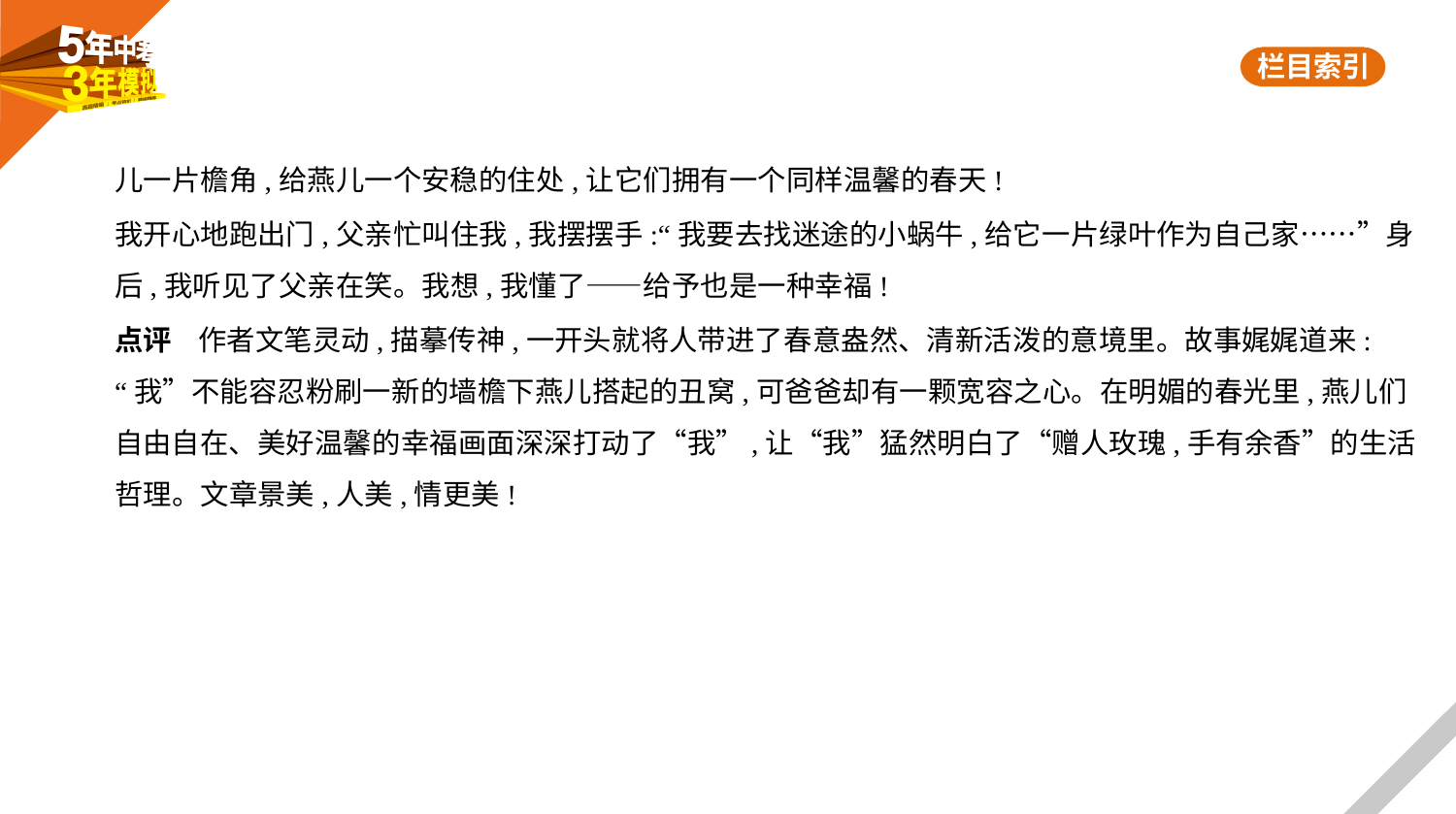

儿一片檐角,给燕儿一个安稳的住处,让它们拥有一个同样温馨的春天!
我开心地跑出门,父亲忙叫住我,我摆摆手:“我要去找迷途的小蜗牛,给它一片绿叶作为自己家……”身
后,我听见了父亲在笑。我想,我懂了——给予也是一种幸福!
点评    作者文笔灵动,描摹传神,一开头就将人带进了春意盎然、清新活泼的意境里。故事娓娓道来:
“我”不能容忍粉刷一新的墙檐下燕儿搭起的丑窝,可爸爸却有一颗宽容之心。在明媚的春光里,燕儿们
自由自在、美好温馨的幸福画面深深打动了“我”,让“我”猛然明白了“赠人玫瑰,手有余香”的生活
哲理。文章景美,人美,情更美!